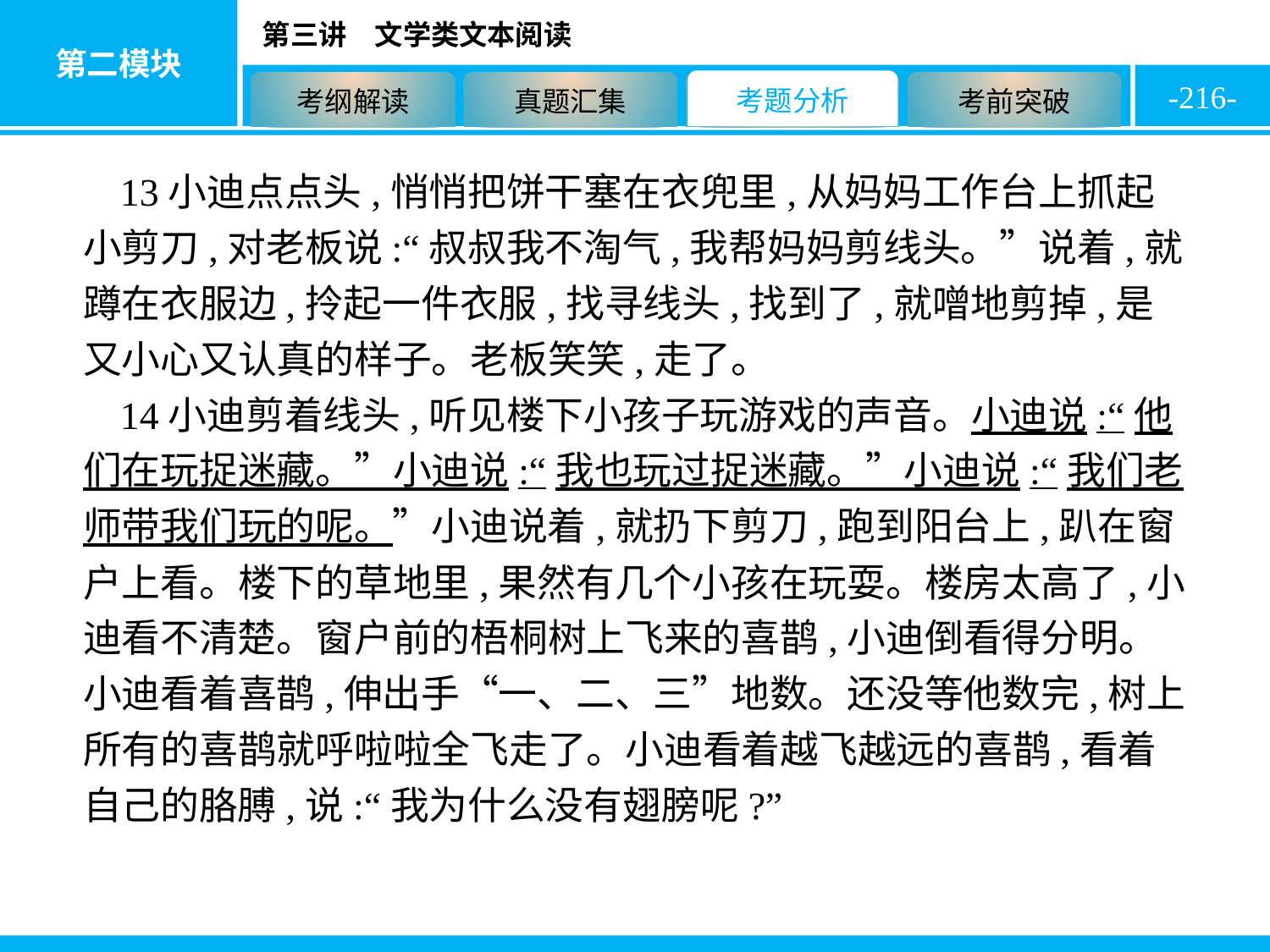

-216-
13小迪点点头,悄悄把饼干塞在衣兜里,从妈妈工作台上抓起小剪刀,对老板说:“叔叔我不淘气,我帮妈妈剪线头。”说着,就蹲在衣服边,拎起一件衣服,找寻线头,找到了,就噌地剪掉,是又小心又认真的样子。老板笑笑,走了。
14小迪剪着线头,听见楼下小孩子玩游戏的声音。小迪说:“他们在玩捉迷藏。”小迪说:“我也玩过捉迷藏。”小迪说:“我们老师带我们玩的呢。”小迪说着,就扔下剪刀,跑到阳台上,趴在窗户上看。楼下的草地里,果然有几个小孩在玩耍。楼房太高了,小迪看不清楚。窗户前的梧桐树上飞来的喜鹊,小迪倒看得分明。小迪看着喜鹊,伸出手“一、二、三”地数。还没等他数完,树上所有的喜鹊就呼啦啦全飞走了。小迪看着越飞越远的喜鹊,看着自己的胳膊,说:“我为什么没有翅膀呢?”